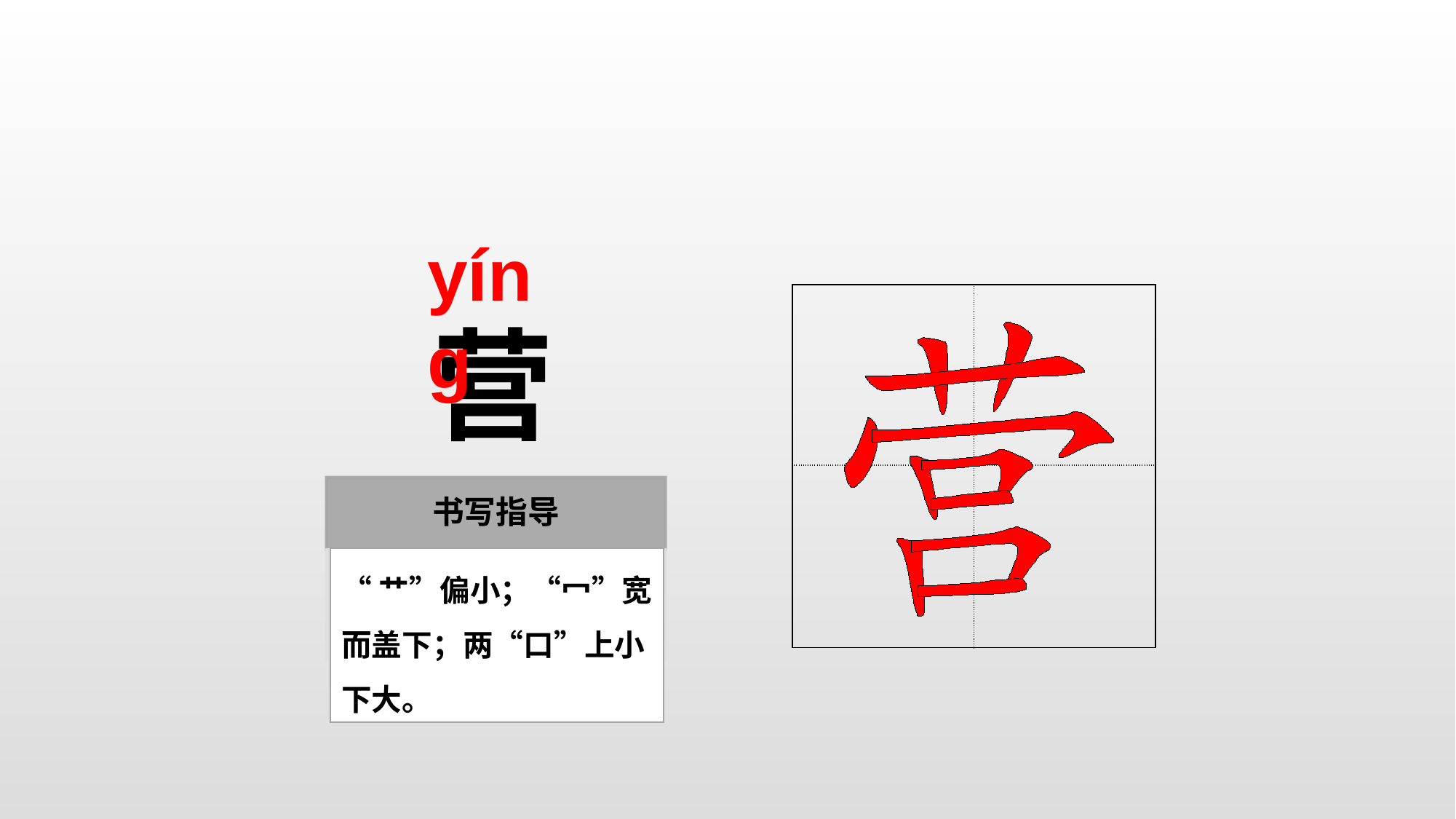

yínɡ
|  |  |
| --- | --- |
|  |  |
营

书写指导
“艹”偏小；“冖”宽而盖下；两“口”上小下大。